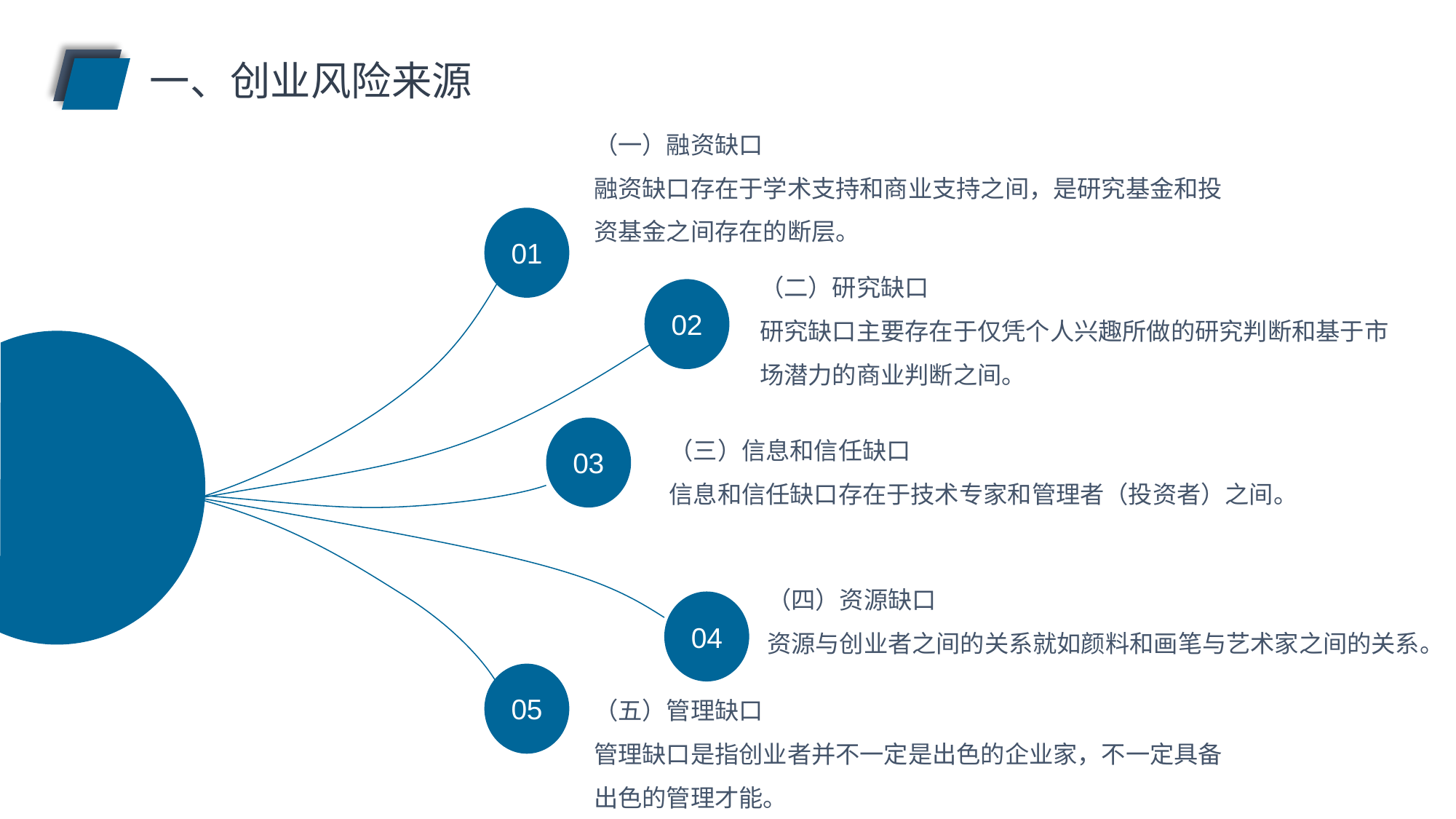

一、创业风险来源
（一）融资缺口
融资缺口存在于学术支持和商业支持之间，是研究基金和投资基金之间存在的断层。
01

02

03
04
05
（二）研究缺口
研究缺口主要存在于仅凭个人兴趣所做的研究判断和基于市场潜力的商业判断之间。
（三）信息和信任缺口
信息和信任缺口存在于技术专家和管理者（投资者）之间。
（四）资源缺口
资源与创业者之间的关系就如颜料和画笔与艺术家之间的关系。
（五）管理缺口
管理缺口是指创业者并不一定是出色的企业家，不一定具备出色的管理才能。